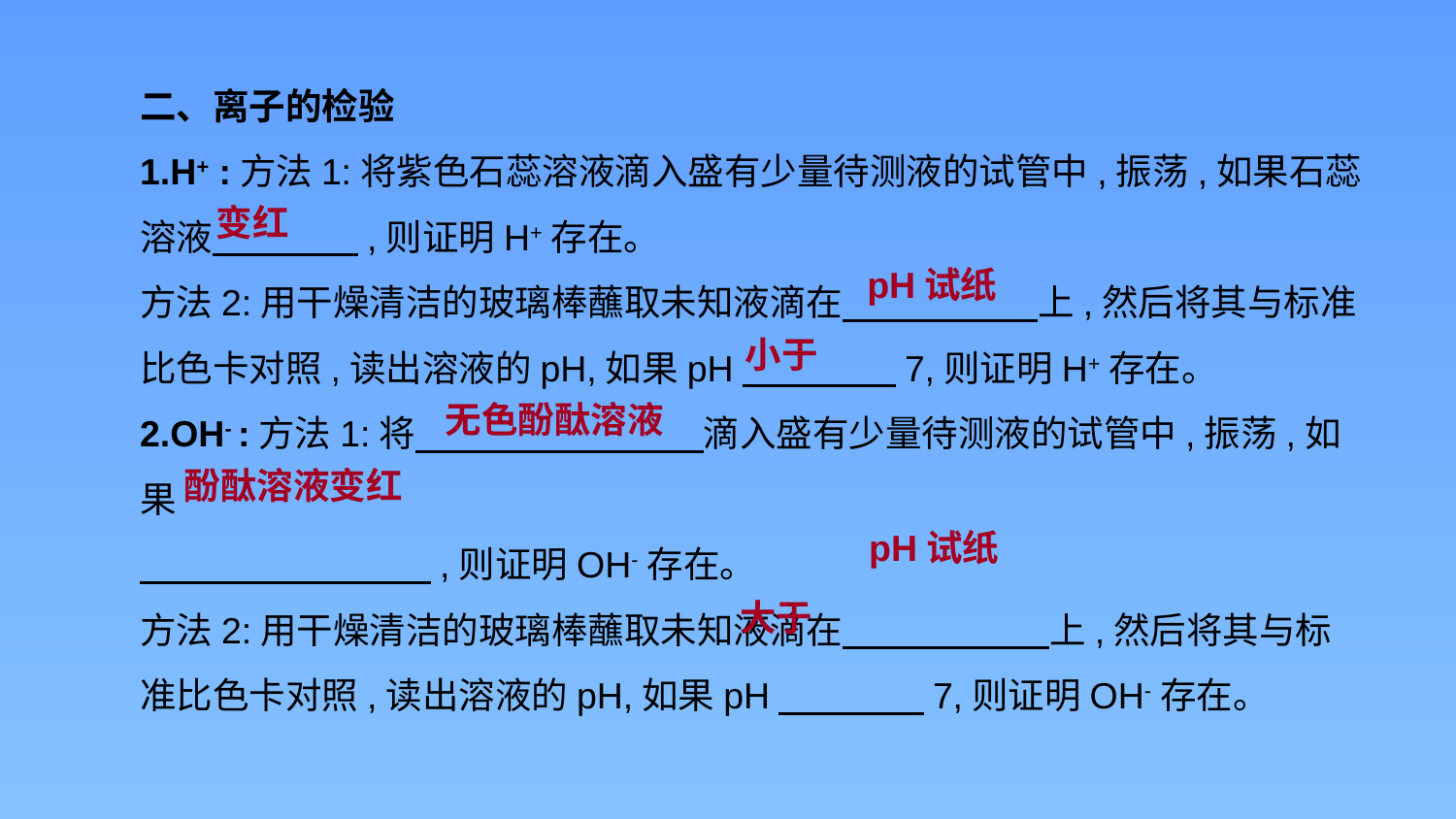

二、离子的检验
1.H+ :方法1:将紫色石蕊溶液滴入盛有少量待测液的试管中,振荡,如果石蕊溶液　　　　,则证明H+存在。
方法2:用干燥清洁的玻璃棒蘸取未知液滴在　　　　      上,然后将其与标准比色卡对照,读出溶液的pH,如果pH　　　 　7,则证明H+存在。
2.OH- :方法1:将　　　　　　    　滴入盛有少量待测液的试管中,振荡,如果
　　　　　　　　,则证明OH-存在。
方法2:用干燥清洁的玻璃棒蘸取未知液滴在　　　　   　上,然后将其与标准比色卡对照,读出溶液的pH,如果pH　　　　7,则证明OH-存在。
变红
pH试纸
小于
无色酚酞溶液
酚酞溶液变红
pH试纸
大于